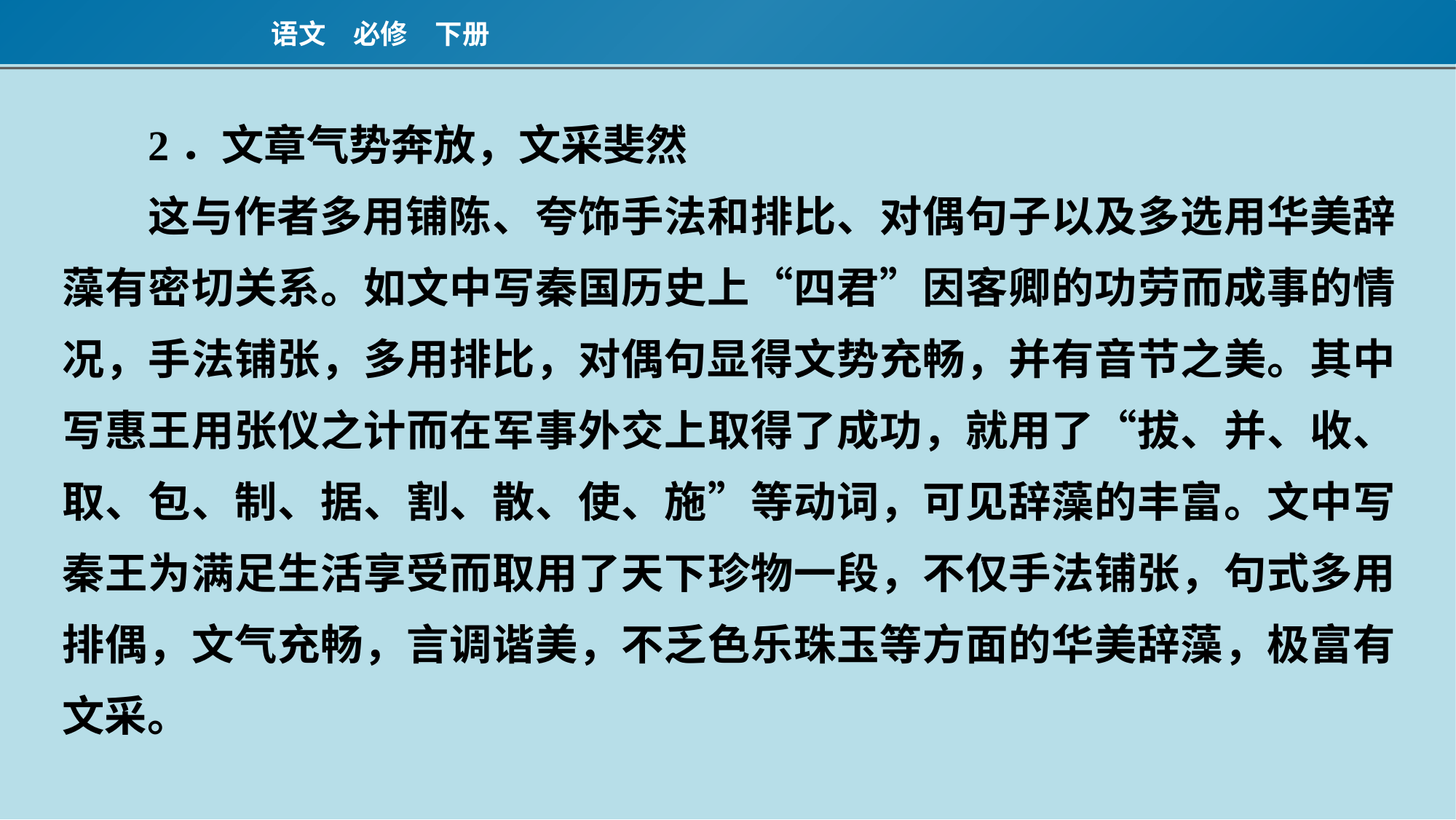

2．文章气势奔放，文采斐然
这与作者多用铺陈、夸饰手法和排比、对偶句子以及多选用华美辞藻有密切关系。如文中写秦国历史上“四君”因客卿的功劳而成事的情况，手法铺张，多用排比，对偶句显得文势充畅，并有音节之美。其中写惠王用张仪之计而在军事外交上取得了成功，就用了“拔、并、收、取、包、制、据、割、散、使、施”等动词，可见辞藻的丰富。文中写秦王为满足生活享受而取用了天下珍物一段，不仅手法铺张，句式多用排偶，文气充畅，言调谐美，不乏色乐珠玉等方面的华美辞藻，极富有文采。